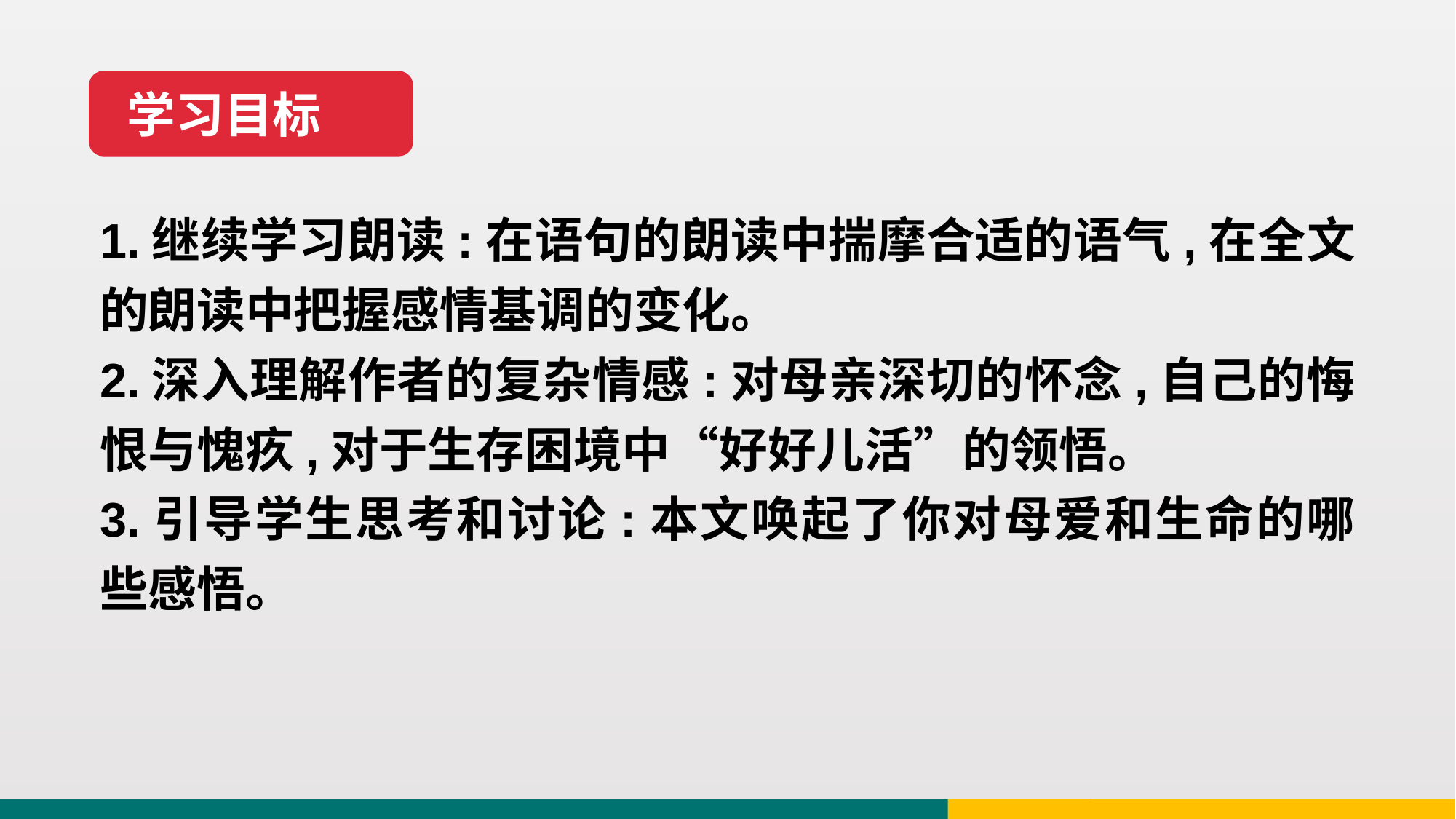

学习目标
1.继续学习朗读:在语句的朗读中揣摩合适的语气,在全文的朗读中把握感情基调的变化。
2.深入理解作者的复杂情感:对母亲深切的怀念,自己的悔恨与愧疚,对于生存困境中“好好儿活”的领悟。
3.引导学生思考和讨论:本文唤起了你对母爱和生命的哪些感悟。